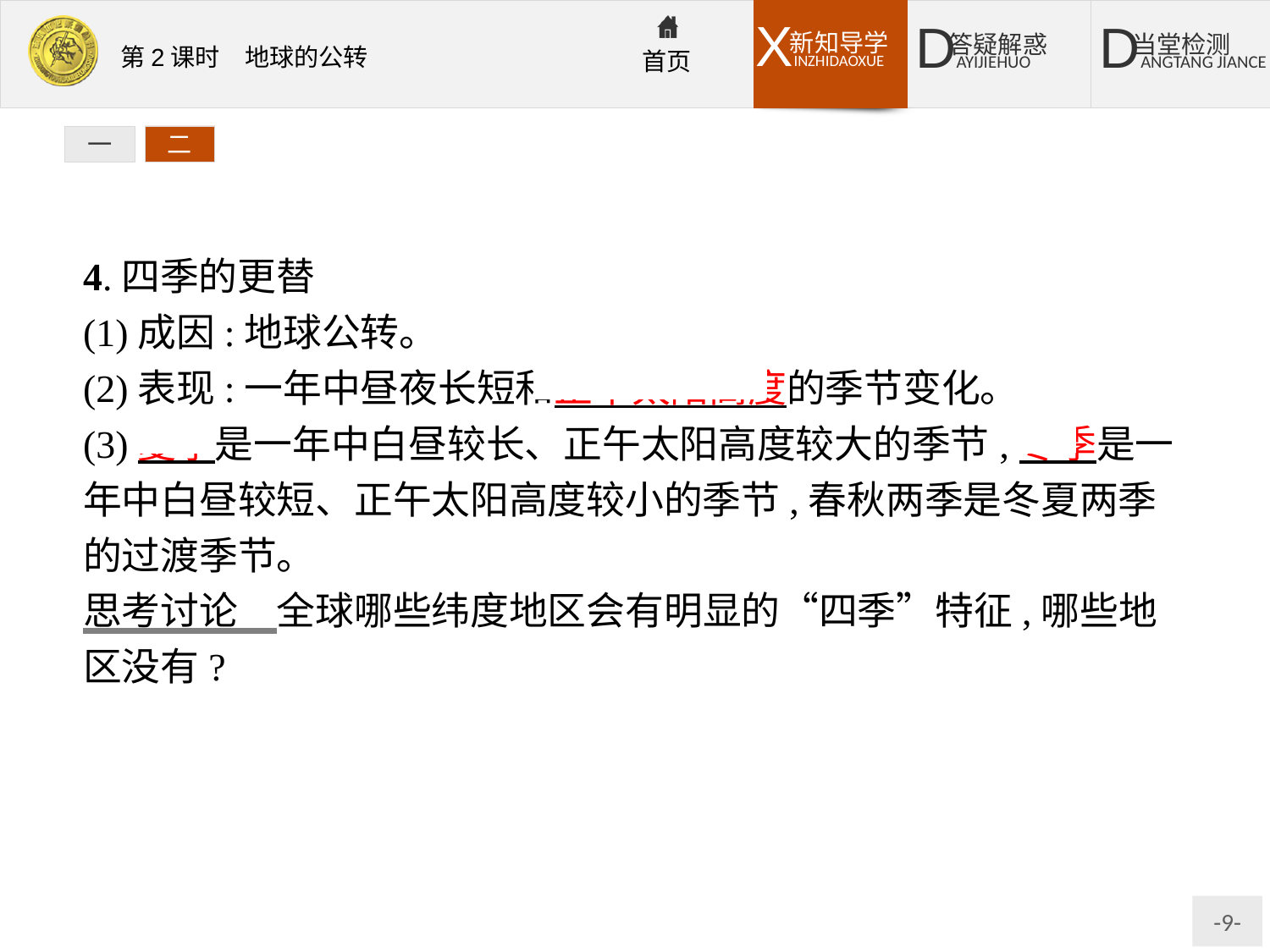

一
二
4.四季的更替
(1)成因:地球公转。
(2)表现:一年中昼夜长短和正午太阳高度的季节变化。
(3)夏季是一年中白昼较长、正午太阳高度较大的季节;冬季是一年中白昼较短、正午太阳高度较小的季节,春秋两季是冬夏两季的过渡季节。
思考讨论　全球哪些纬度地区会有明显的“四季”特征,哪些地区没有?
提示:中纬度地区有,低纬度和高纬度地区没有。